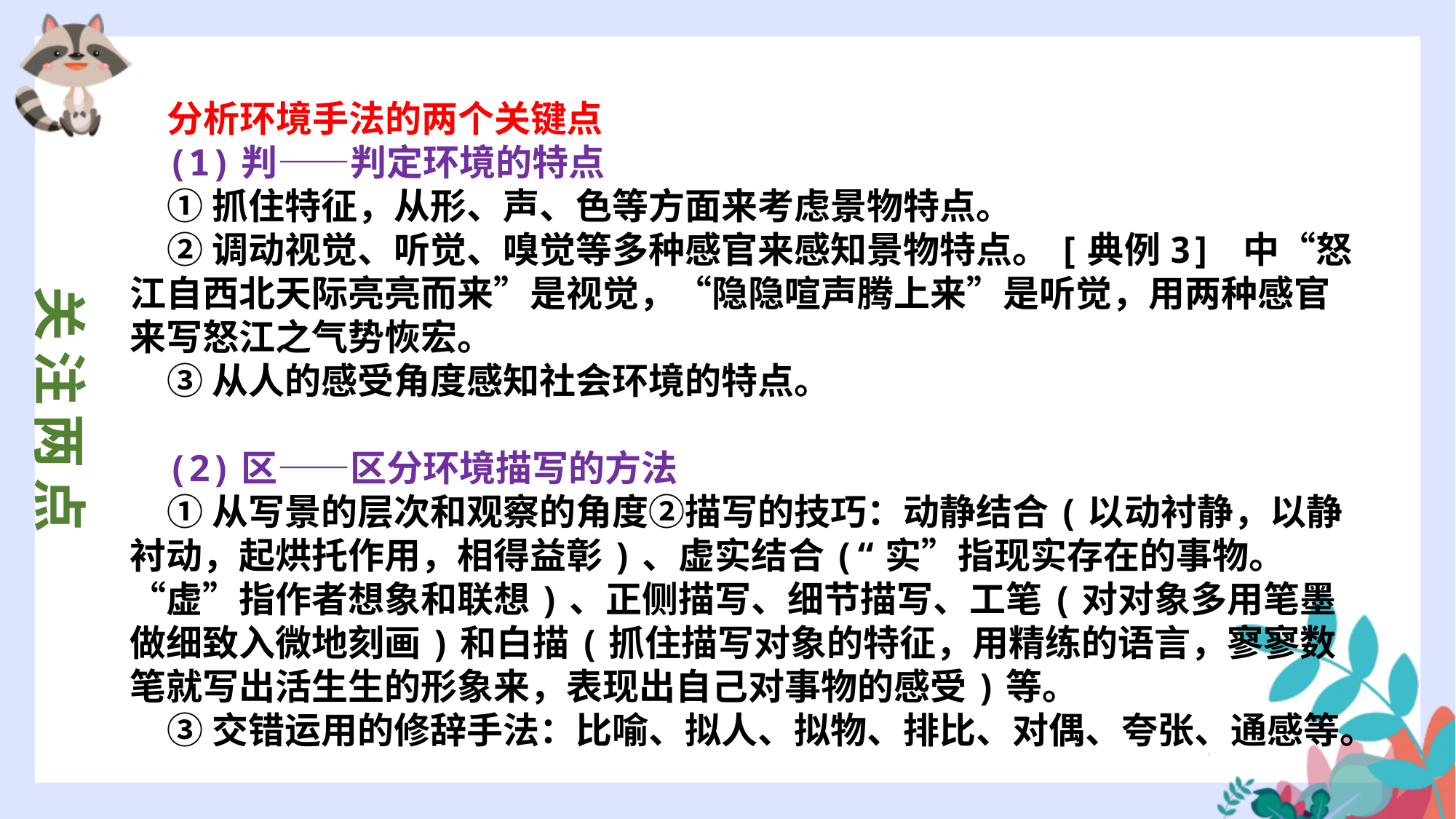

分析环境手法的两个关键点
(1)判——判定环境的特点
①抓住特征，从形、声、色等方面来考虑景物特点。
②调动视觉、听觉、嗅觉等多种感官来感知景物特点。[典例3] 中“怒江自西北天际亮亮而来”是视觉，“隐隐喧声腾上来”是听觉，用两种感官来写怒江之气势恢宏。
③从人的感受角度感知社会环境的特点。

(2)区——区分环境描写的方法
①从写景的层次和观察的角度②描写的技巧：动静结合(以动衬静，以静衬动，起烘托作用，相得益彰)、虚实结合(“实”指现实存在的事物。“虚”指作者想象和联想)、正侧描写、细节描写、工笔(对对象多用笔墨做细致入微地刻画)和白描(抓住描写对象的特征，用精练的语言，寥寥数笔就写出活生生的形象来，表现出自己对事物的感受)等。
③交错运用的修辞手法：比喻、拟人、拟物、排比、对偶、夸张、通感等。

关注两点